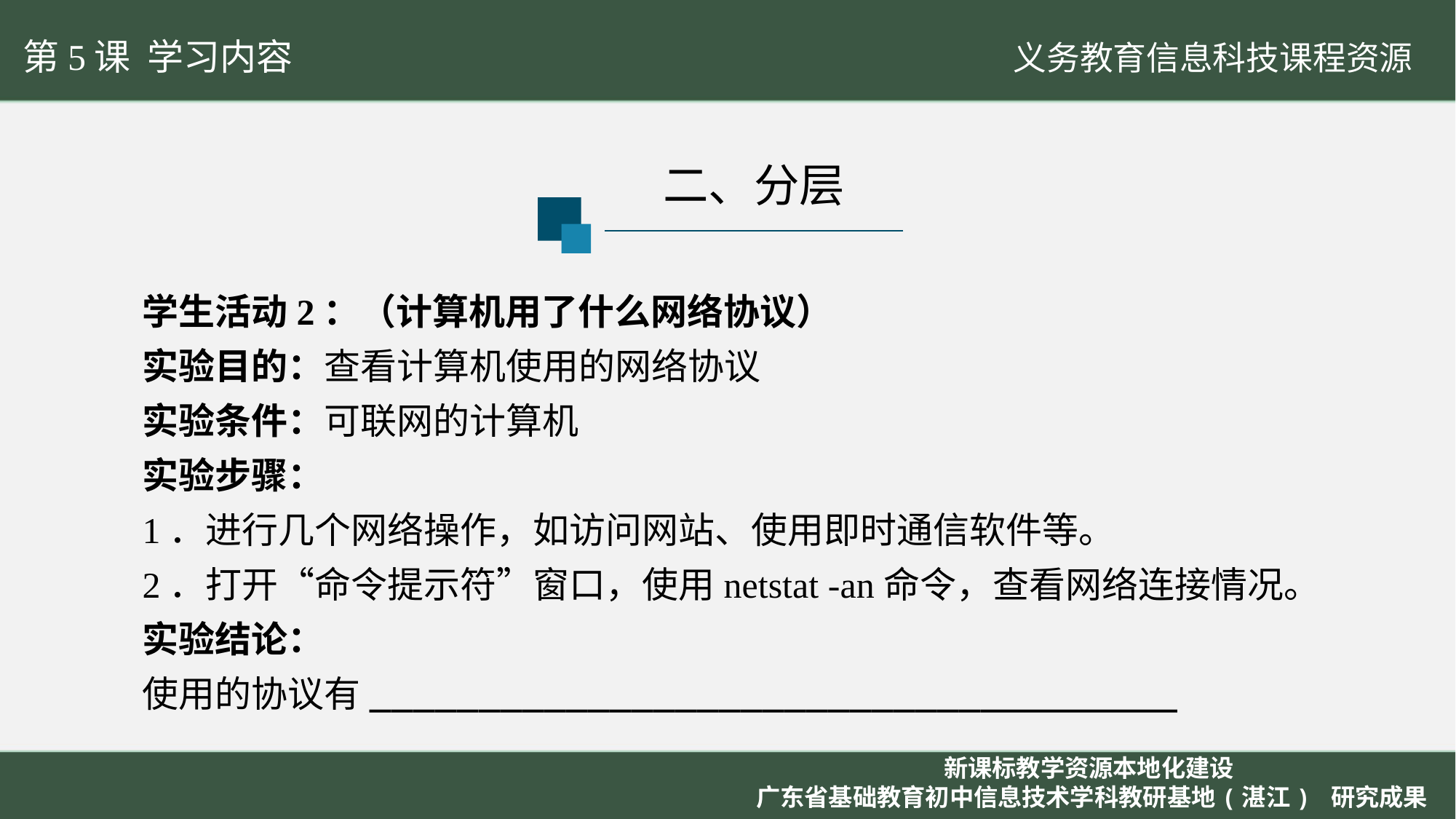

第5课  学习内容
二、分层

学生活动2：（计算机用了什么网络协议）
实验目的：查看计算机使用的网络协议
实验条件：可联网的计算机
实验步骤：
1．进行几个网络操作，如访问网站、使用即时通信软件等。
2．打开“命令提示符”窗口，使用netstat -an命令，查看网络连接情况。
实验结论：
使用的协议有_____________________________________
新课标教学资源本地化建设
广东省基础教育初中信息技术学科教研基地(湛江) 研究成果